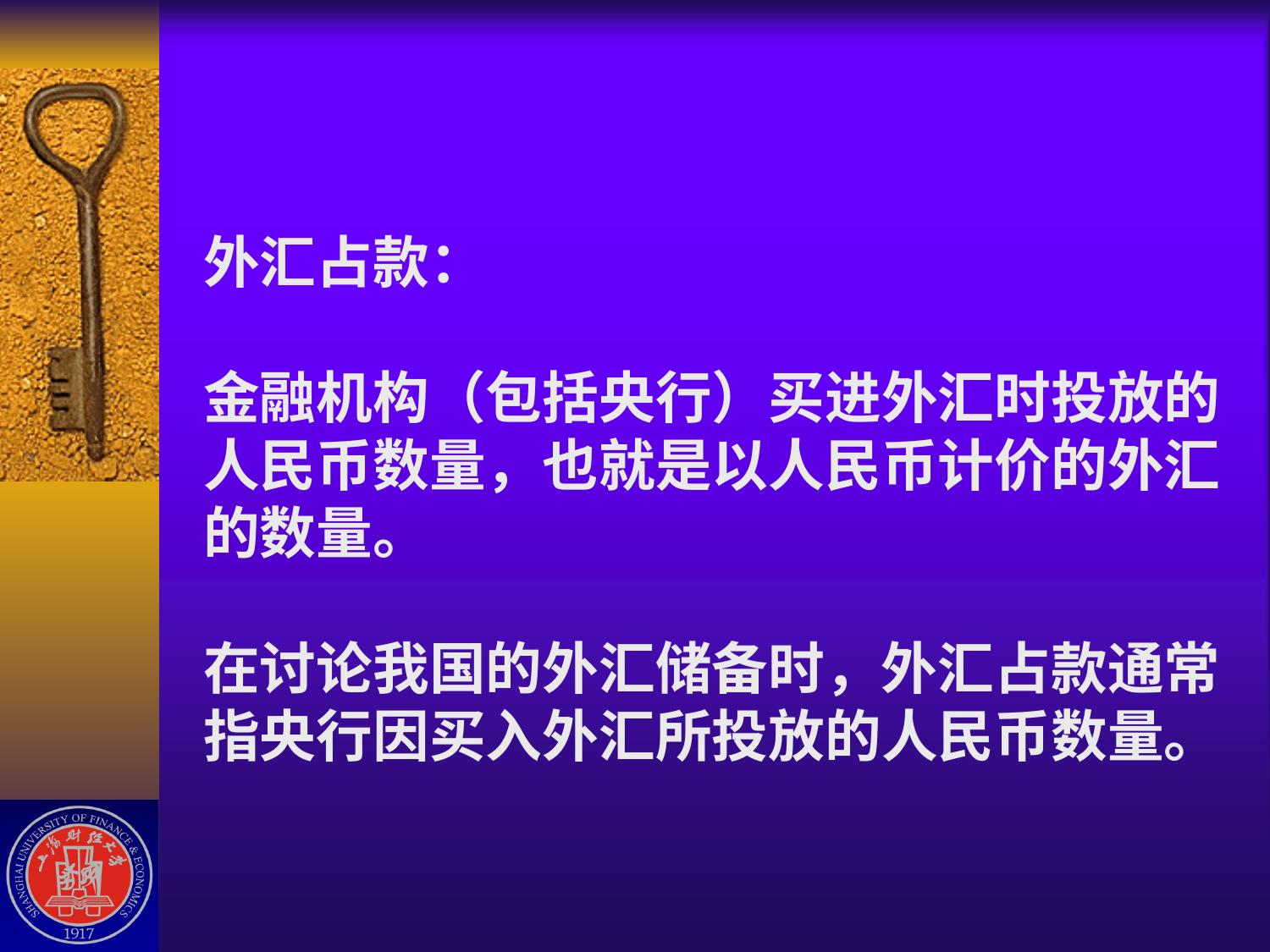

# 外汇占款： 金融机构（包括央行）买进外汇时投放的人民币数量，也就是以人民币计价的外汇的数量。 在讨论我国的外汇储备时，外汇占款通常指央行因买入外汇所投放的人民币数量。